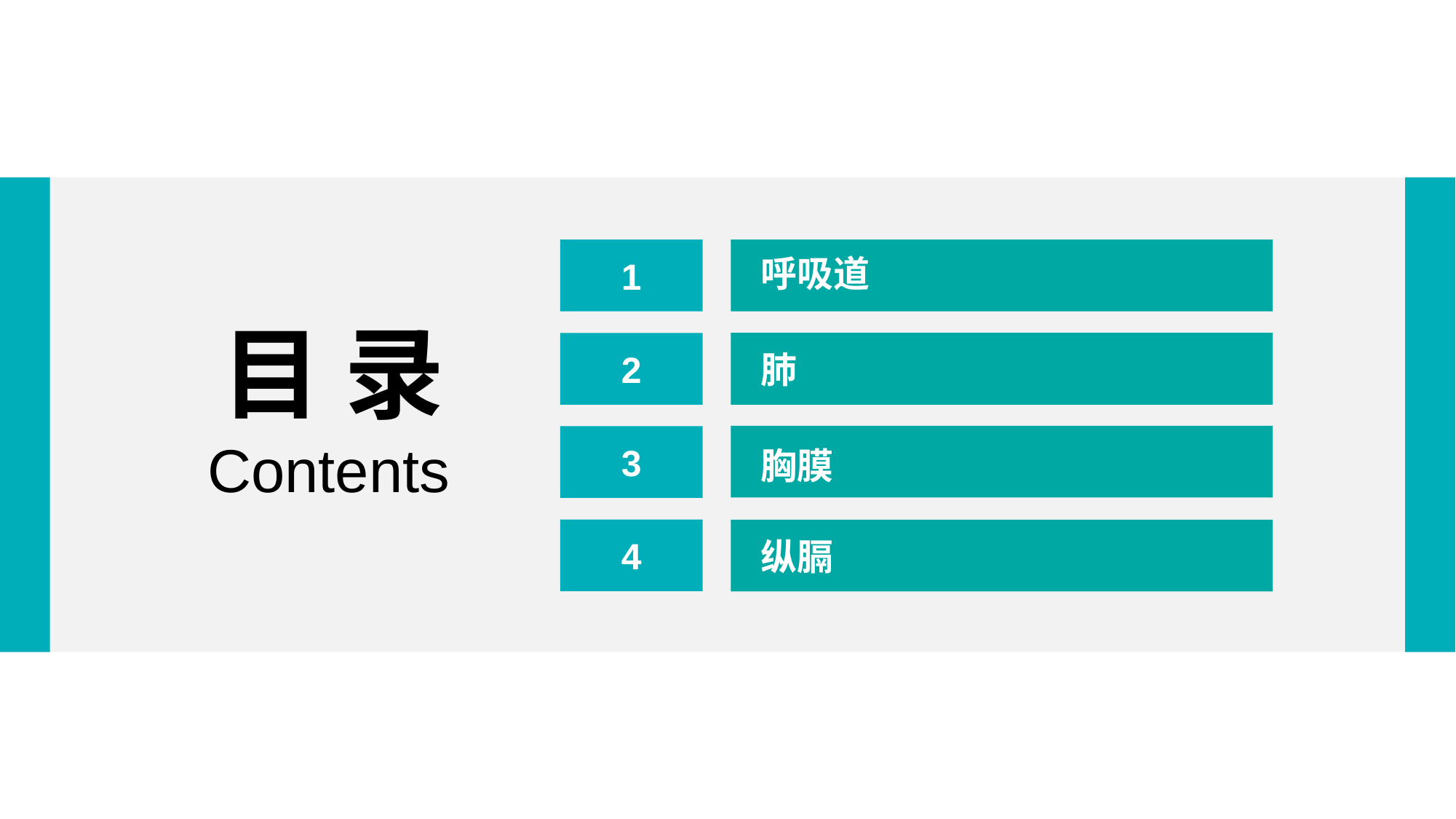

1

呼吸道
目 录

2
肺

3
Contents
胸膜
4

纵膈